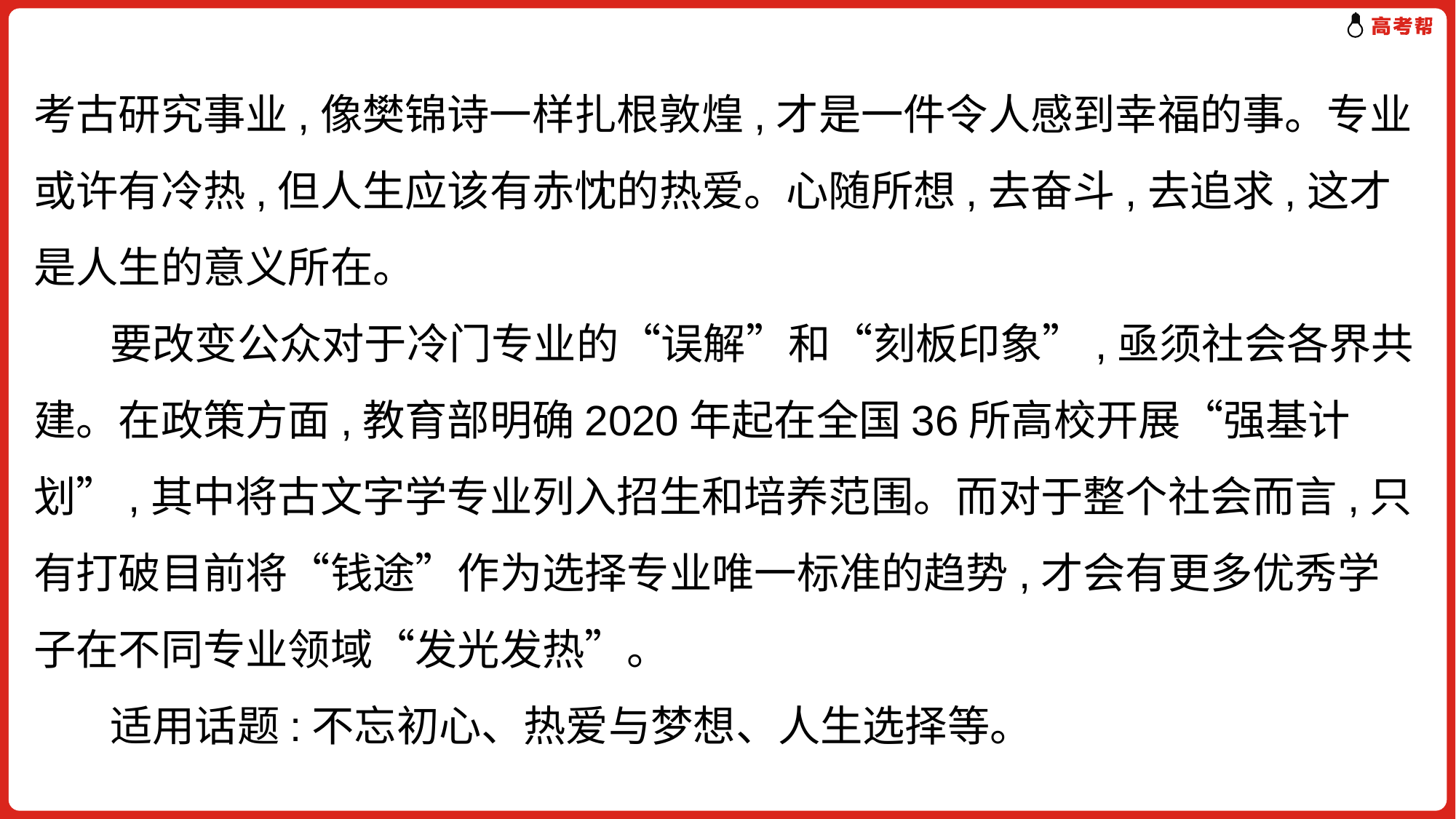

考古研究事业,像樊锦诗一样扎根敦煌,才是一件令人感到幸福的事。专业或许有冷热,但人生应该有赤忱的热爱。心随所想,去奋斗,去追求,这才是人生的意义所在。
       要改变公众对于冷门专业的“误解”和“刻板印象”,亟须社会各界共建。在政策方面,教育部明确2020年起在全国36所高校开展“强基计划”,其中将古文字学专业列入招生和培养范围。而对于整个社会而言,只有打破目前将“钱途”作为选择专业唯一标准的趋势,才会有更多优秀学子在不同专业领域“发光发热”。
       适用话题:不忘初心、热爱与梦想、人生选择等。